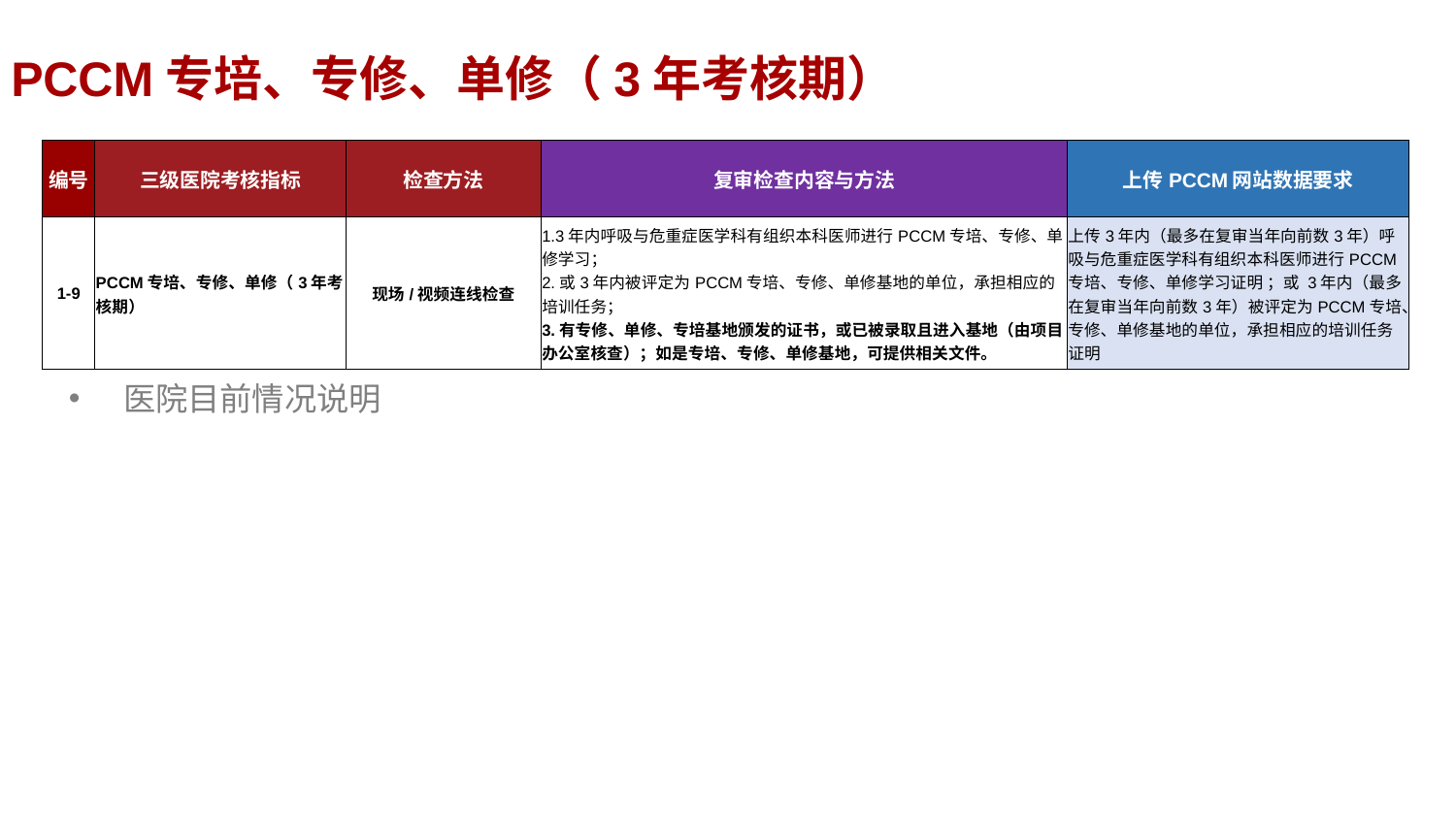

PCCM专培、专修、单修（3年考核期）
| 编号 | 三级医院考核指标 | 检查方法 | 复审检查内容与方法 | 上传PCCM网站数据要求 |
| --- | --- | --- | --- | --- |
| 1-9 | PCCM专培、专修、单修（3年考核期） | 现场/视频连线检查 | 1.3年内呼吸与危重症医学科有组织本科医师进行PCCM专培、专修、单修学习； 2.或3年内被评定为PCCM专培、专修、单修基地的单位，承担相应的培训任务； 3.有专修、单修、专培基地颁发的证书，或已被录取且进入基地（由项目办公室核查）；如是专培、专修、单修基地，可提供相关文件。 | 上传3年内（最多在复审当年向前数3年）呼吸与危重症医学科有组织本科医师进行PCCM专培、专修、单修学习证明 ；或 3年内（最多在复审当年向前数3年）被评定为PCCM专培、专修、单修基地的单位，承担相应的培训任务证明 |
医院目前情况说明